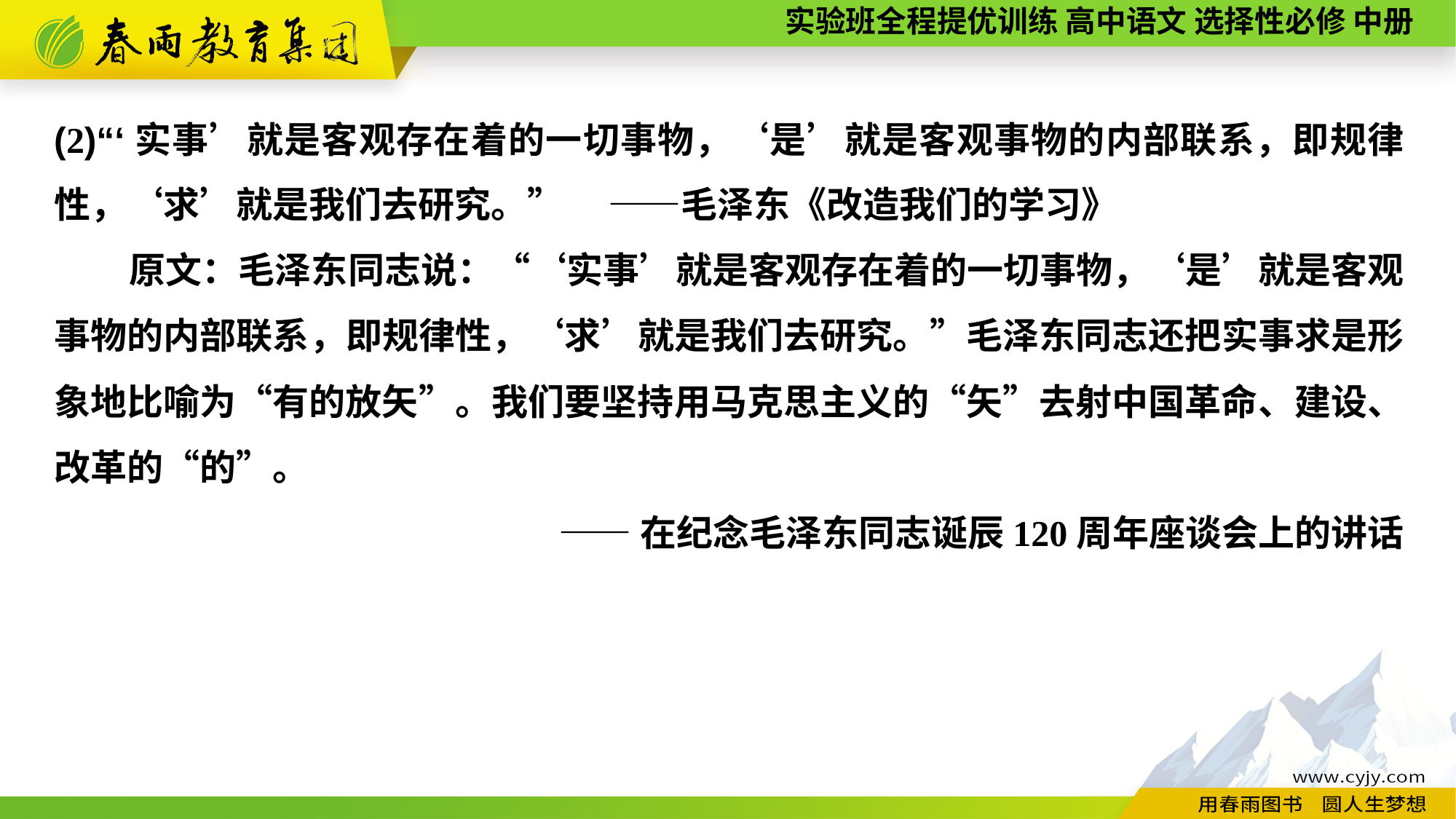

(2)“‘实事’就是客观存在着的一切事物，‘是’就是客观事物的内部联系，即规律性，‘求’就是我们去研究。”	 ——毛泽东《改造我们的学习》
原文：毛泽东同志说：“‘实事’就是客观存在着的一切事物，‘是’就是客观事物的内部联系，即规律性，‘求’就是我们去研究。”毛泽东同志还把实事求是形象地比喻为“有的放矢”。我们要坚持用马克思主义的“矢”去射中国革命、建设、改革的“的”。
——在纪念毛泽东同志诞辰120周年座谈会上的讲话